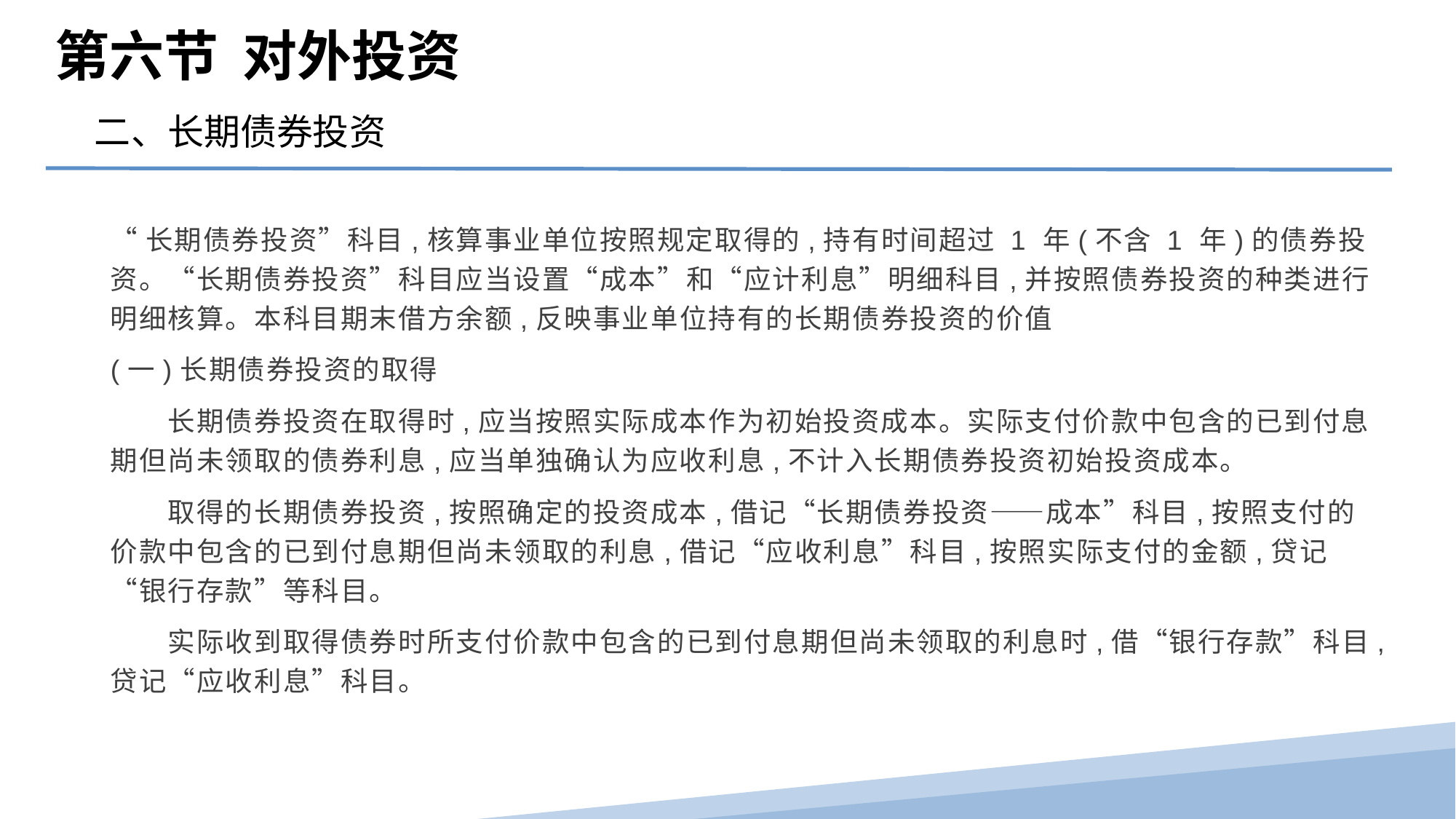

第六节  对外投资
二、长期债券投资
“长期债券投资”科目,核算事业单位按照规定取得的,持有时间超过 1 年(不含 1 年)的债券投资。“长期债券投资”科目应当设置“成本”和“应计利息”明细科目,并按照债券投资的种类进行明细核算。本科目期末借方余额,反映事业单位持有的长期债券投资的价值
(一)长期债券投资的取得
　　长期债券投资在取得时,应当按照实际成本作为初始投资成本。实际支付价款中包含的已到付息期但尚未领取的债券利息,应当单独确认为应收利息,不计入长期债券投资初始投资成本。
　　取得的长期债券投资,按照确定的投资成本,借记“长期债券投资——成本”科目,按照支付的价款中包含的已到付息期但尚未领取的利息,借记“应收利息”科目,按照实际支付的金额,贷记“银行存款”等科目。
　　实际收到取得债券时所支付价款中包含的已到付息期但尚未领取的利息时,借“银行存款”科目,贷记“应收利息”科目。